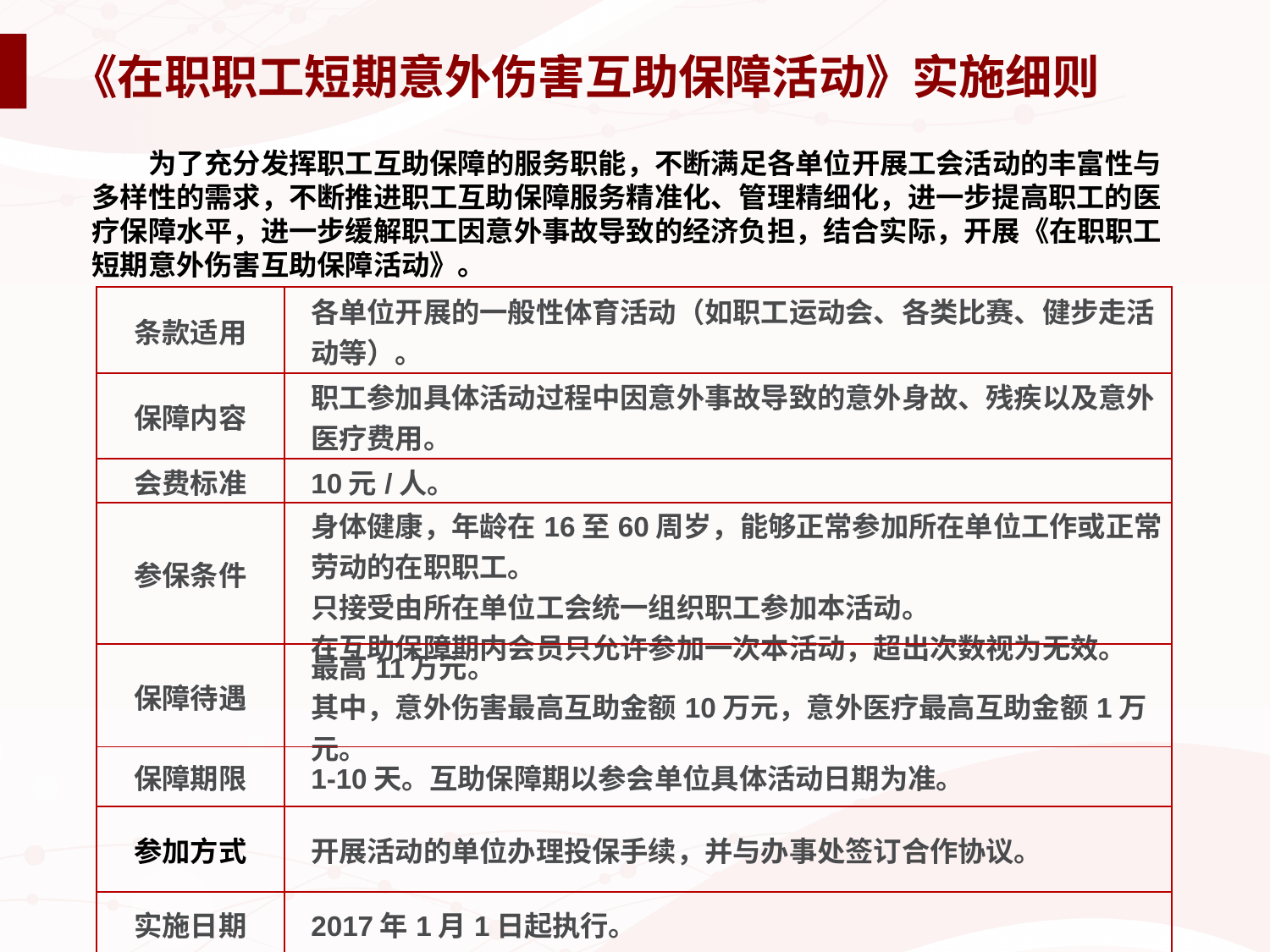

# 《在职职工短期意外伤害互助保障活动》实施细则
为了充分发挥职工互助保障的服务职能，不断满足各单位开展工会活动的丰富性与多样性的需求，不断推进职工互助保障服务精准化、管理精细化，进一步提高职工的医疗保障水平，进一步缓解职工因意外事故导致的经济负担，结合实际，开展《在职职工短期意外伤害互助保障活动》。
| 条款适用 | 各单位开展的一般性体育活动（如职工运动会、各类比赛、健步走活动等）。 |
| --- | --- |
| 保障内容 | 职工参加具体活动过程中因意外事故导致的意外身故、残疾以及意外医疗费用。 |
| 会费标准 | 10元/人。 |
| 参保条件 | 身体健康，年龄在16至60周岁，能够正常参加所在单位工作或正常劳动的在职职工。 只接受由所在单位工会统一组织职工参加本活动。 在互助保障期内会员只允许参加一次本活动，超出次数视为无效。 |
| 保障待遇 | 最高11万元。 其中，意外伤害最高互助金额10万元，意外医疗最高互助金额1万元。 |
| 保障期限 | 1-10天。互助保障期以参会单位具体活动日期为准。 |
| 参加方式 | 开展活动的单位办理投保手续，并与办事处签订合作协议。 |
| 实施日期 | 2017年1月1日起执行。 |